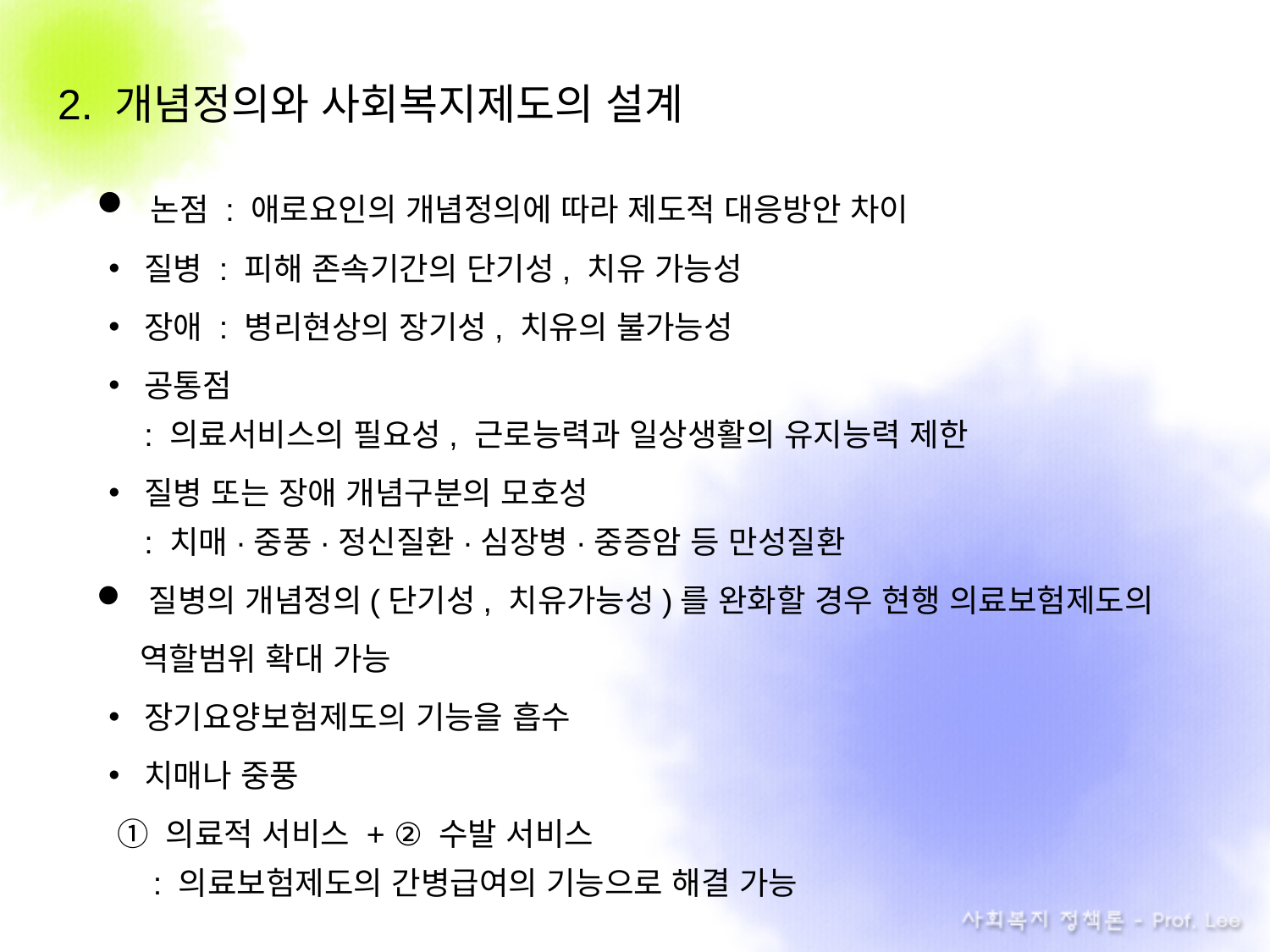

2. 개념정의와 사회복지제도의 설계

 논점 : 애로요인의 개념정의에 따라 제도적 대응방안 차이
질병 : 피해 존속기간의 단기성, 치유 가능성
장애 : 병리현상의 장기성, 치유의 불가능성
공통점
    : 의료서비스의 필요성, 근로능력과 일상생활의 유지능력 제한
질병 또는 장애 개념구분의 모호성
    : 치매·중풍·정신질환·심장병·중증암 등 만성질환
 질병의 개념정의(단기성, 치유가능성)를 완화할 경우 현행 의료보험제도의
    역할범위 확대 가능
장기요양보험제도의 기능을 흡수
치매나 중풍
 ① 의료적 서비스 + ② 수발 서비스
     : 의료보험제도의 간병급여의 기능으로 해결 가능